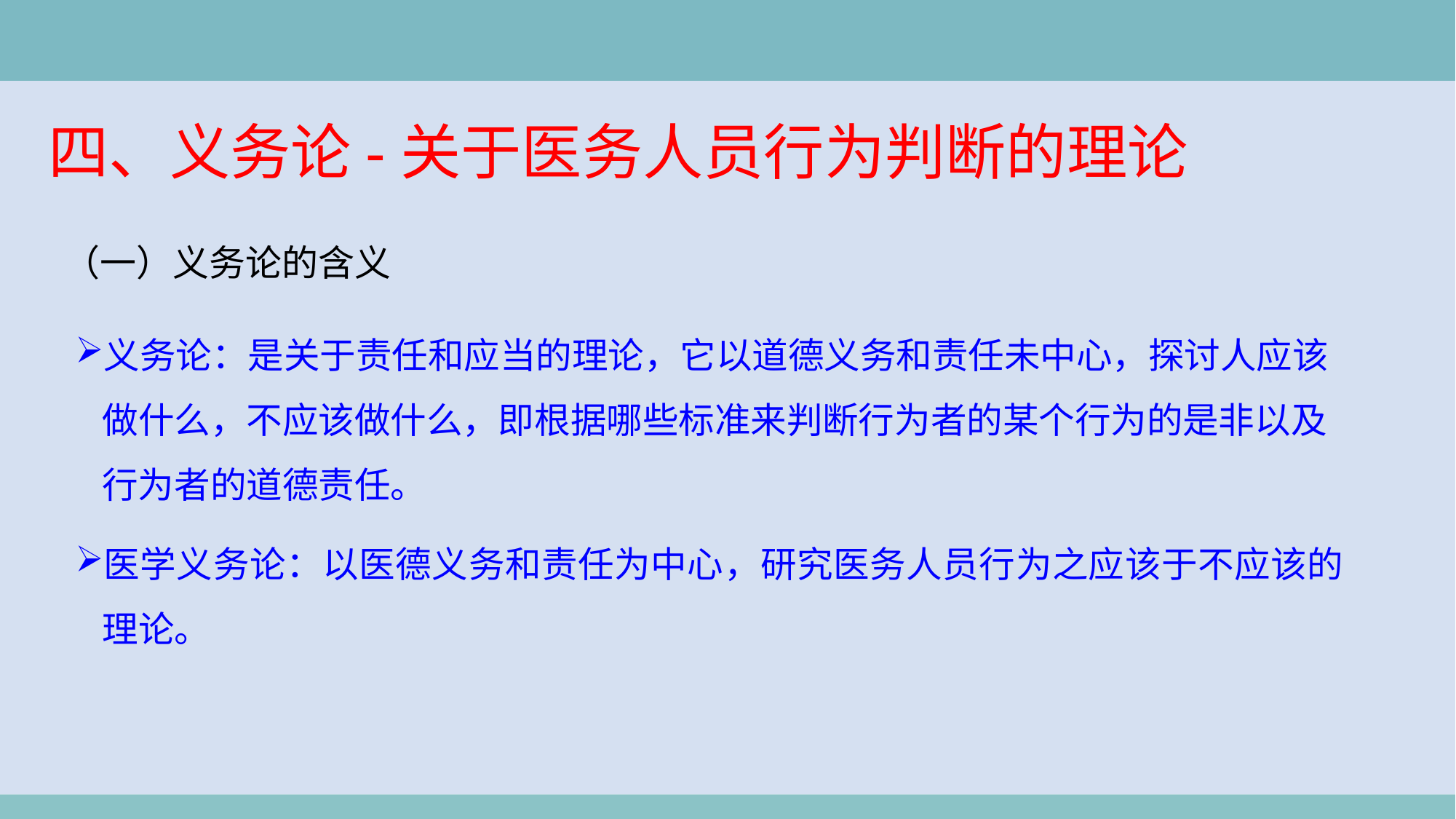

四、义务论-关于医务人员行为判断的理论
（一）义务论的含义
义务论：是关于责任和应当的理论，它以道德义务和责任未中心，探讨人应该做什么，不应该做什么，即根据哪些标准来判断行为者的某个行为的是非以及行为者的道德责任。
医学义务论：以医德义务和责任为中心，研究医务人员行为之应该于不应该的理论。